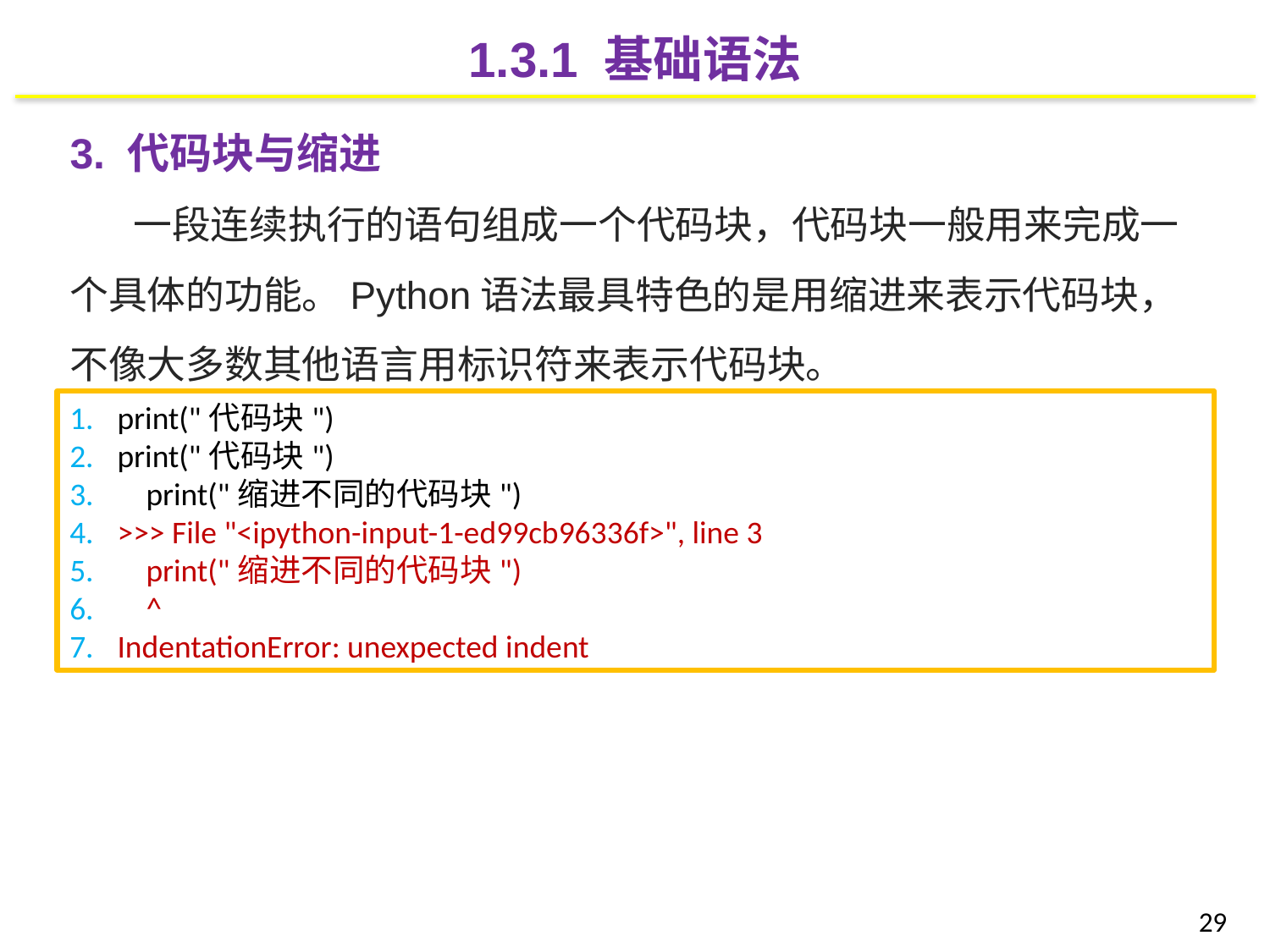

1.3.1 基础语法
3. 代码块与缩进
一段连续执行的语句组成一个代码块，代码块一般用来完成一个具体的功能。Python语法最具特色的是用缩进来表示代码块，不像大多数其他语言用标识符来表示代码块。
print("代码块")
print("代码块")
    print("缩进不同的代码块")
>>> File "<ipython-input-1-ed99cb96336f>", line 3
    print("缩进不同的代码块")
    ^
IndentationError: unexpected indent
29